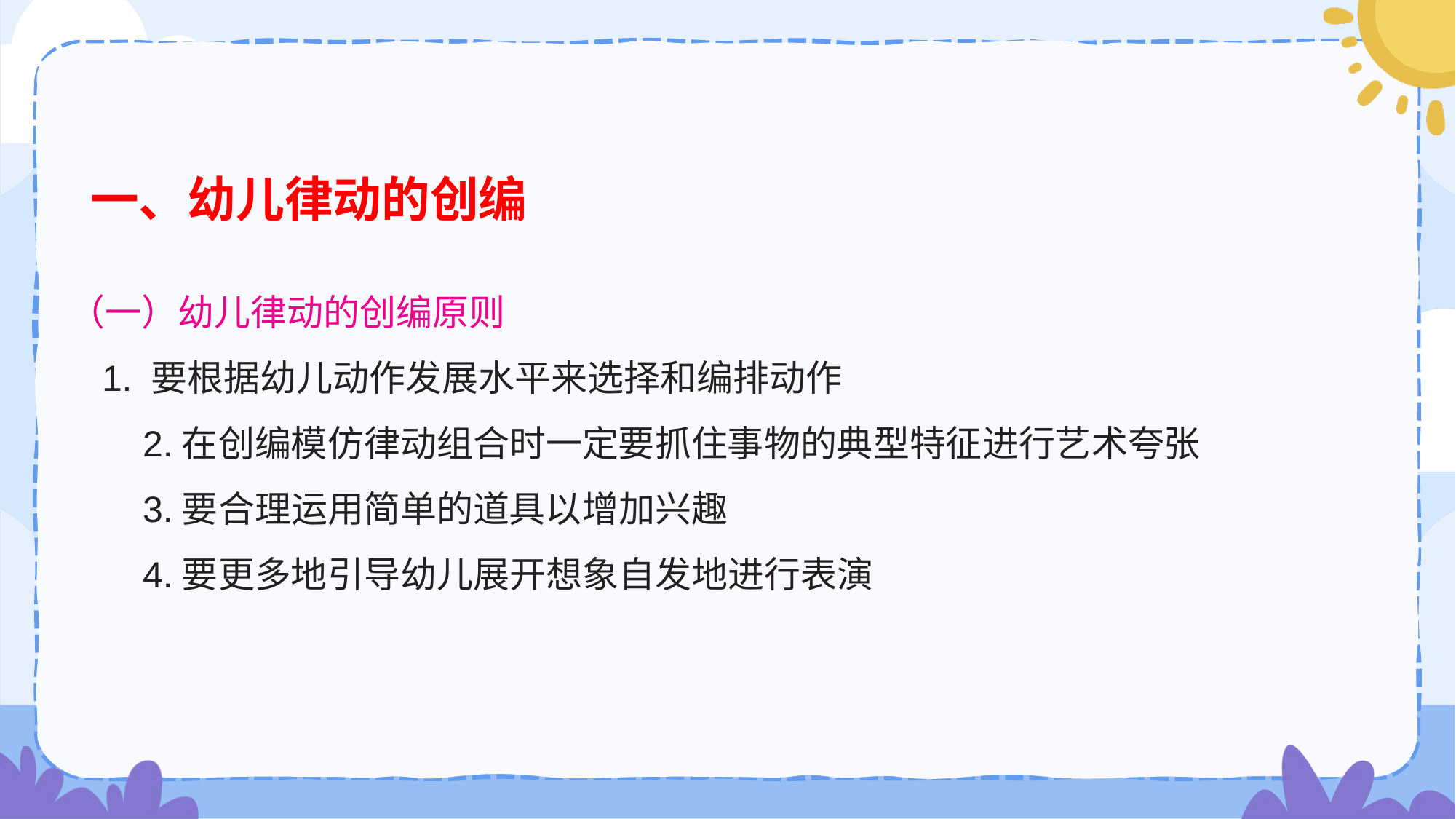

一、幼儿律动的创编
（一）幼儿律动的创编原则
   1. 要根据幼儿动作发展水平来选择和编排动作
        2.在创编模仿律动组合时一定要抓住事物的典型特征进行艺术夸张
        3.要合理运用简单的道具以增加兴趣
        4.要更多地引导幼儿展开想象自发地进行表演